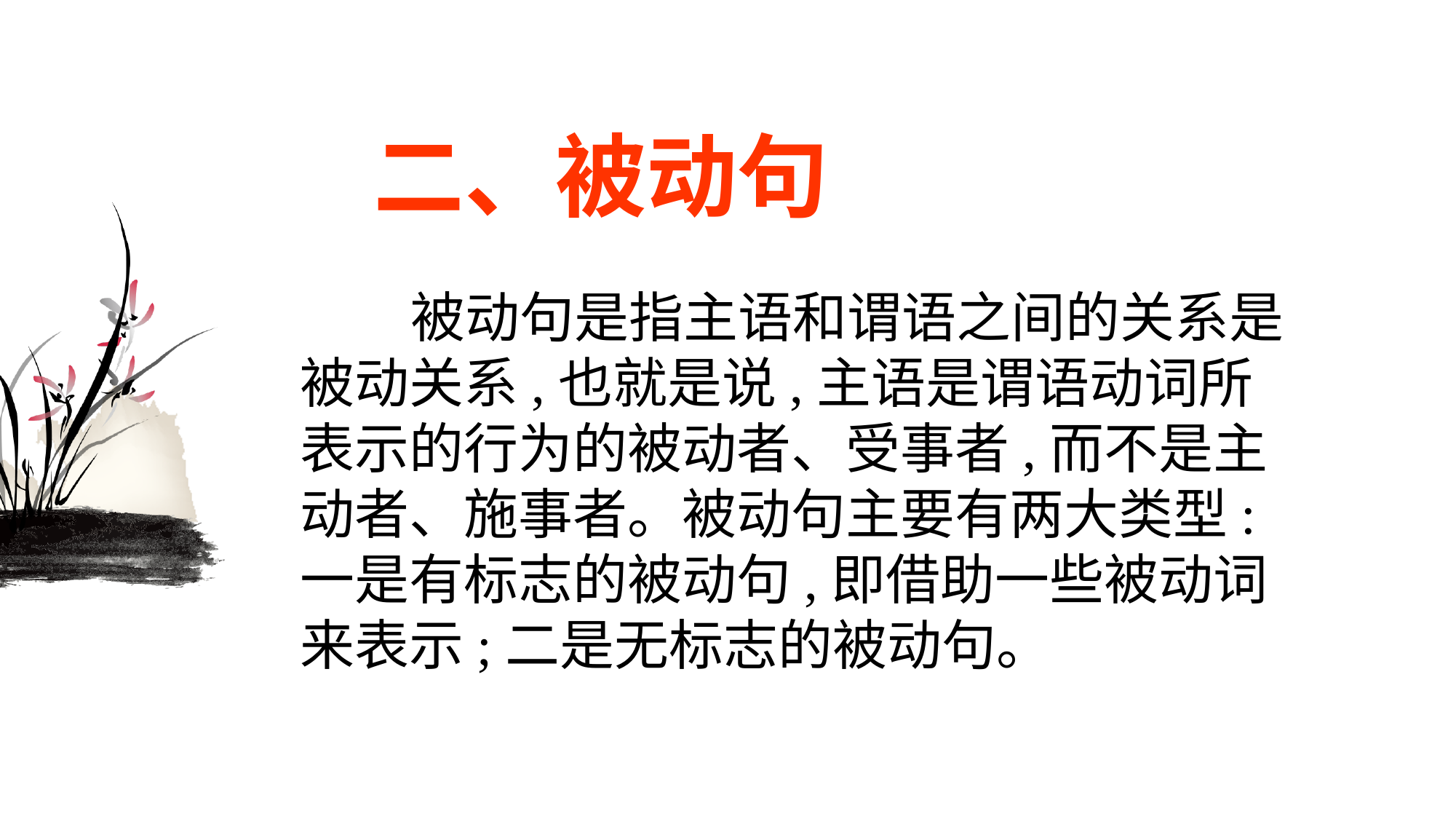

二、被动句
        被动句是指主语和谓语之间的关系是被动关系,也就是说,主语是谓语动词所表示的行为的被动者、受事者,而不是主动者、施事者。被动句主要有两大类型:一是有标志的被动句,即借助一些被动词来表示;二是无标志的被动句。